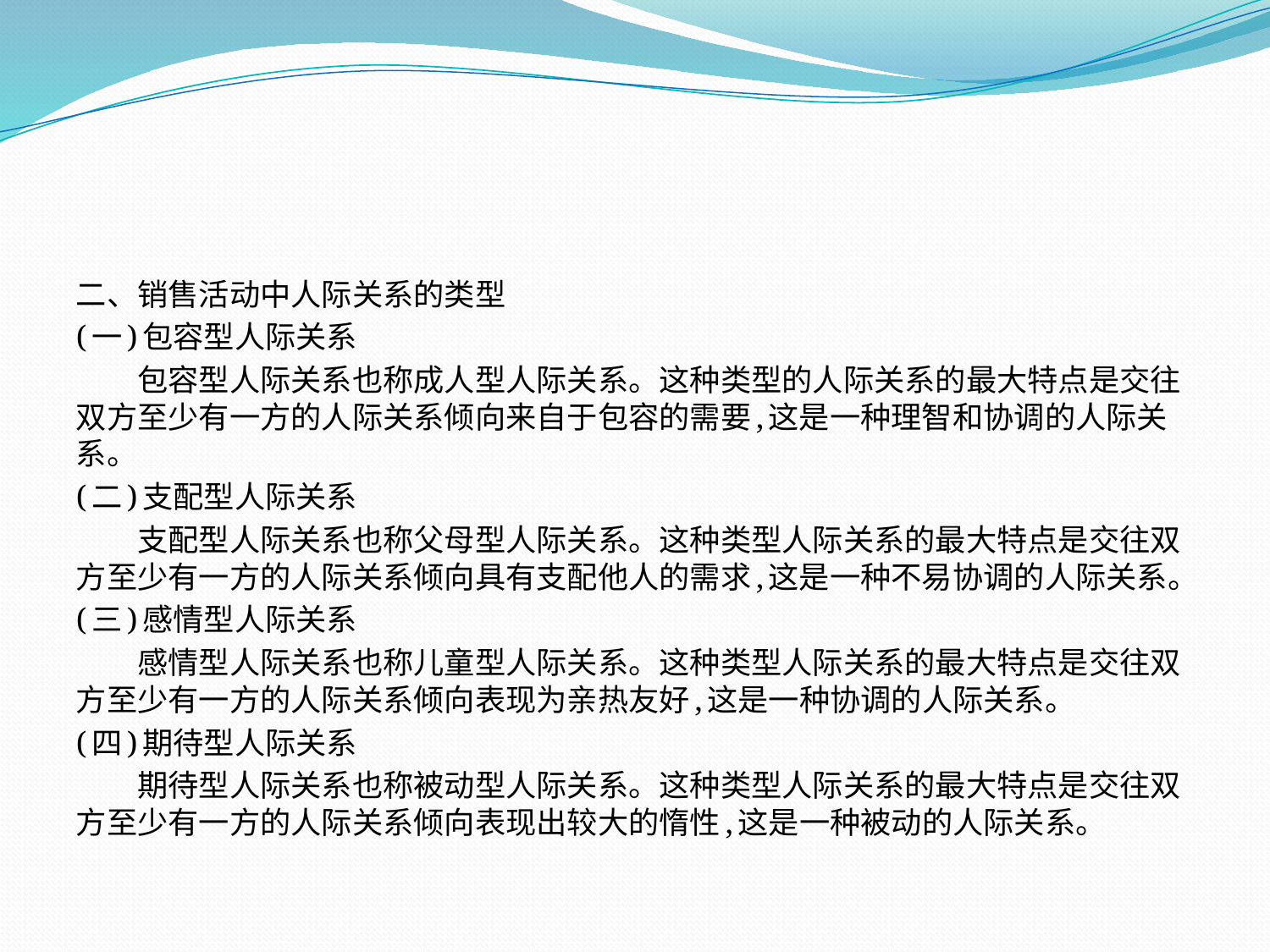

二、销售活动中人际关系的类型
(一)包容型人际关系
　　包容型人际关系也称成人型人际关系。这种类型的人际关系的最大特点是交往双方至少有一方的人际关系倾向来自于包容的需要,这是一种理智和协调的人际关系。
(二)支配型人际关系
　　支配型人际关系也称父母型人际关系。这种类型人际关系的最大特点是交往双方至少有一方的人际关系倾向具有支配他人的需求,这是一种不易协调的人际关系。
(三)感情型人际关系
　　感情型人际关系也称儿童型人际关系。这种类型人际关系的最大特点是交往双方至少有一方的人际关系倾向表现为亲热友好,这是一种协调的人际关系。
(四)期待型人际关系
　　期待型人际关系也称被动型人际关系。这种类型人际关系的最大特点是交往双方至少有一方的人际关系倾向表现出较大的惰性,这是一种被动的人际关系。